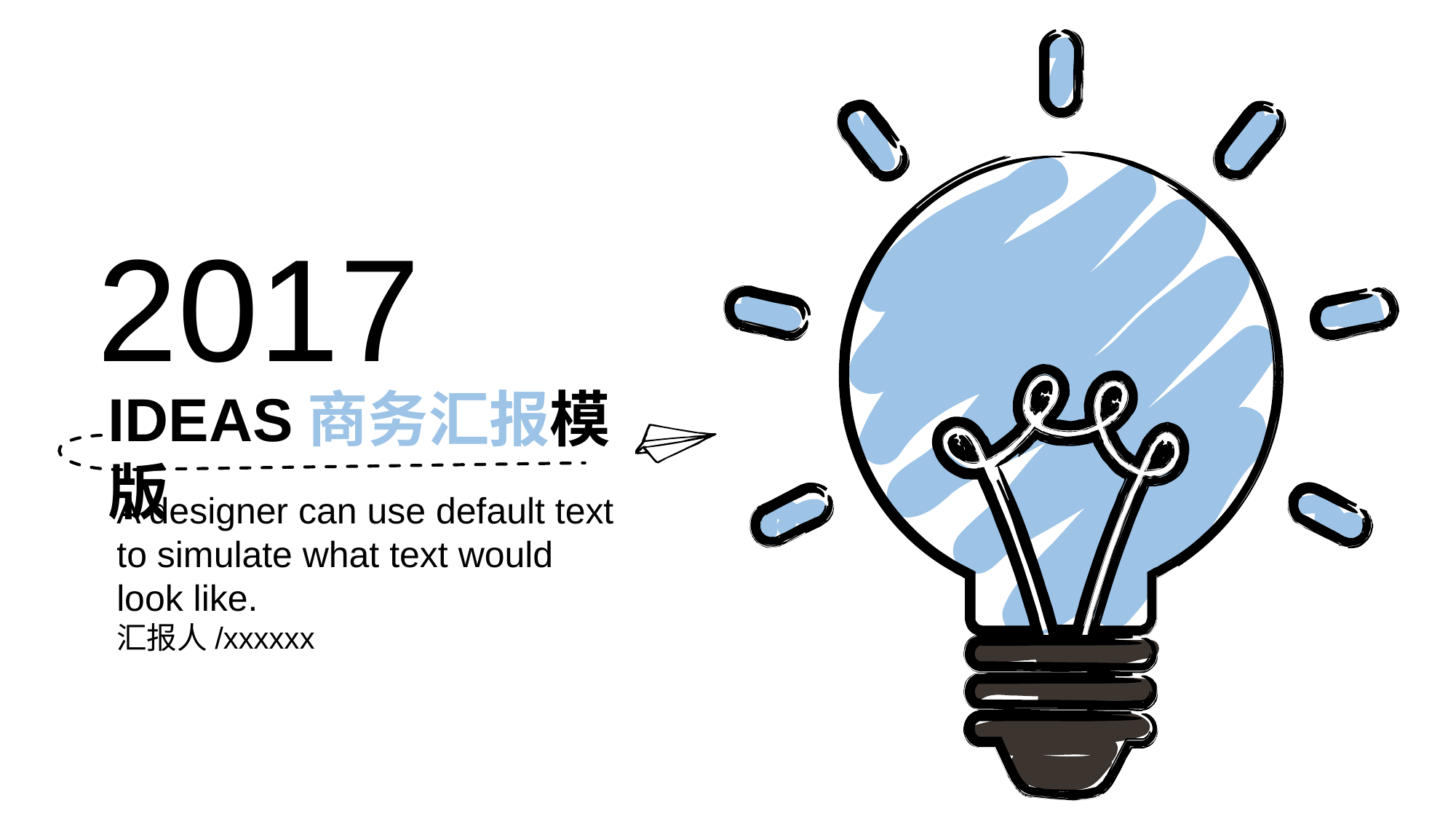

2017
IDEAS商务汇报模版

A designer can use default text to simulate what text would look like.
汇报人/xxxxxx